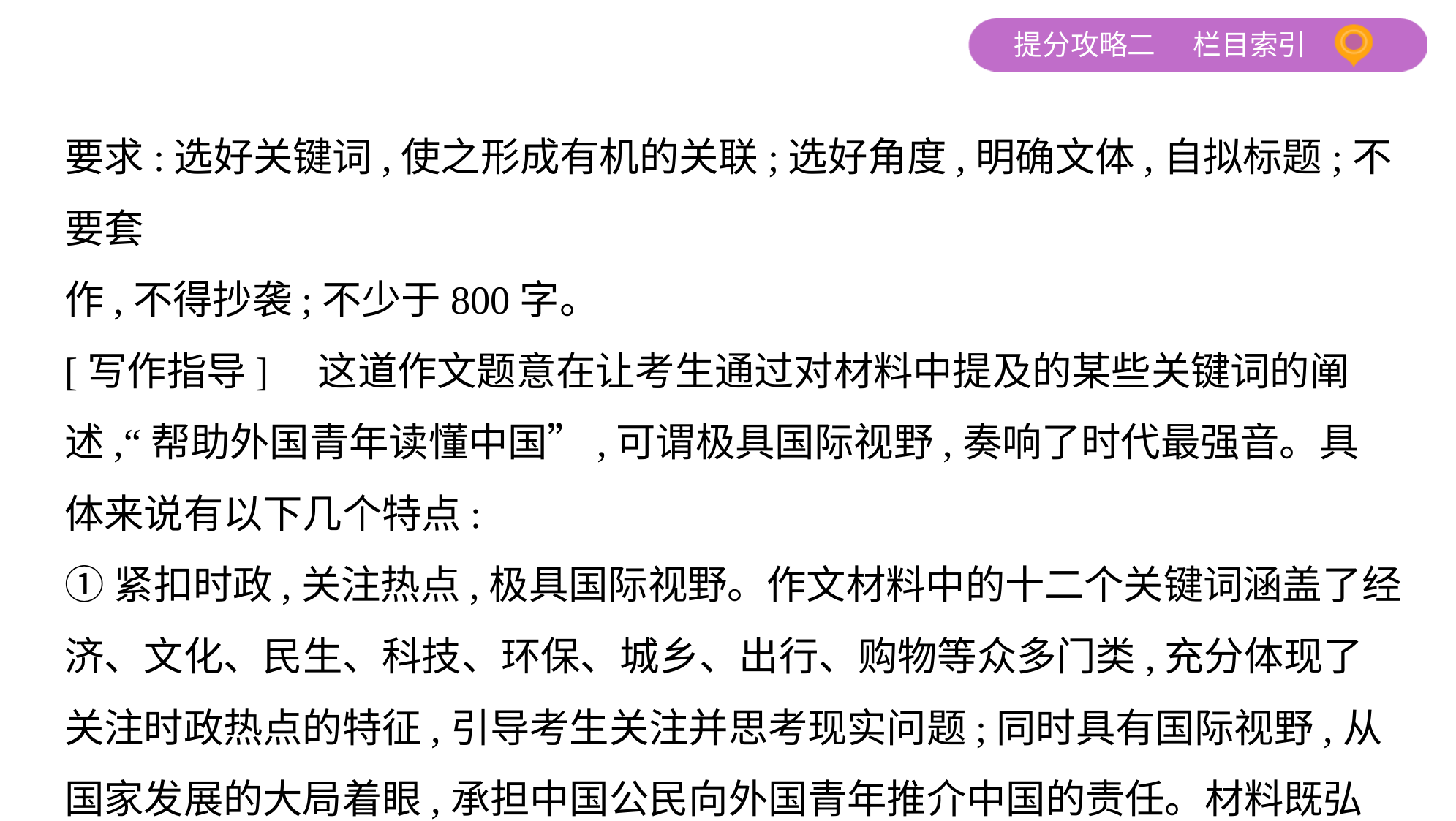

要求:选好关键词,使之形成有机的关联;选好角度,明确文体,自拟标题;不要套
作,不得抄袭;不少于800字。
[写作指导]　这道作文题意在让考生通过对材料中提及的某些关键词的阐
述,“帮助外国青年读懂中国”,可谓极具国际视野,奏响了时代最强音。具
体来说有以下几个特点:
①紧扣时政,关注热点,极具国际视野。作文材料中的十二个关键词涵盖了经
济、文化、民生、科技、环保、城乡、出行、购物等众多门类,充分体现了
关注时政热点的特征,引导考生关注并思考现实问题;同时具有国际视野,从
国家发展的大局着眼,承担中国公民向外国青年推介中国的责任。材料既弘